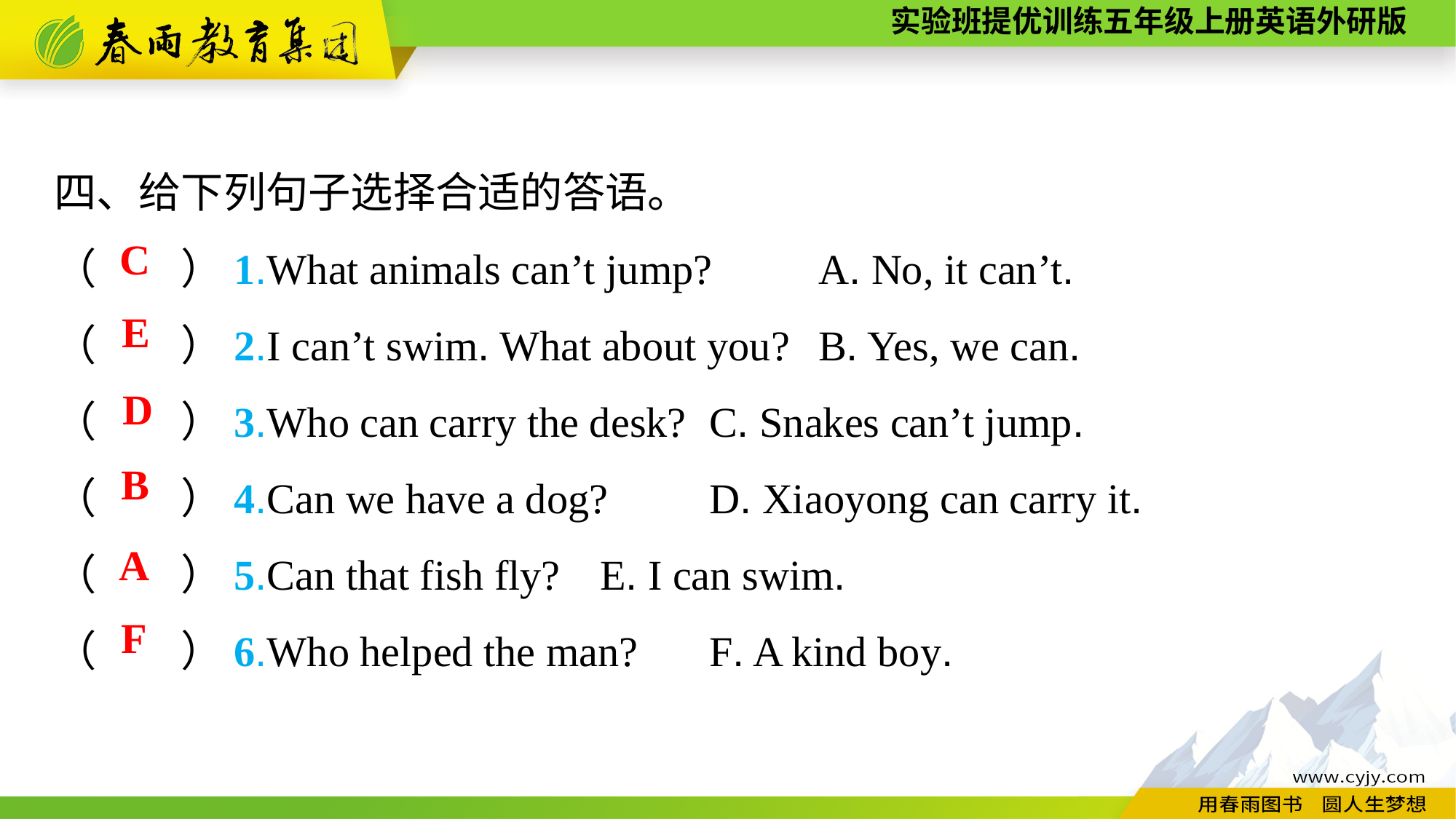

四、给下列句子选择合适的答语。
（　　）1.What animals can’t jump?　	A. No, it can’t.
（　　）2.I can’t swim. What about you?	B. Yes, we can.
（　　）3.Who can carry the desk?	C. Snakes can’t jump.
（　　）4.Can we have a dog?	D. Xiaoyong can carry it.
（　　）5.Can that fish fly?	E. I can swim.
（　　）6.Who helped the man?	F. A kind boy.
C
E
D
B
A
F